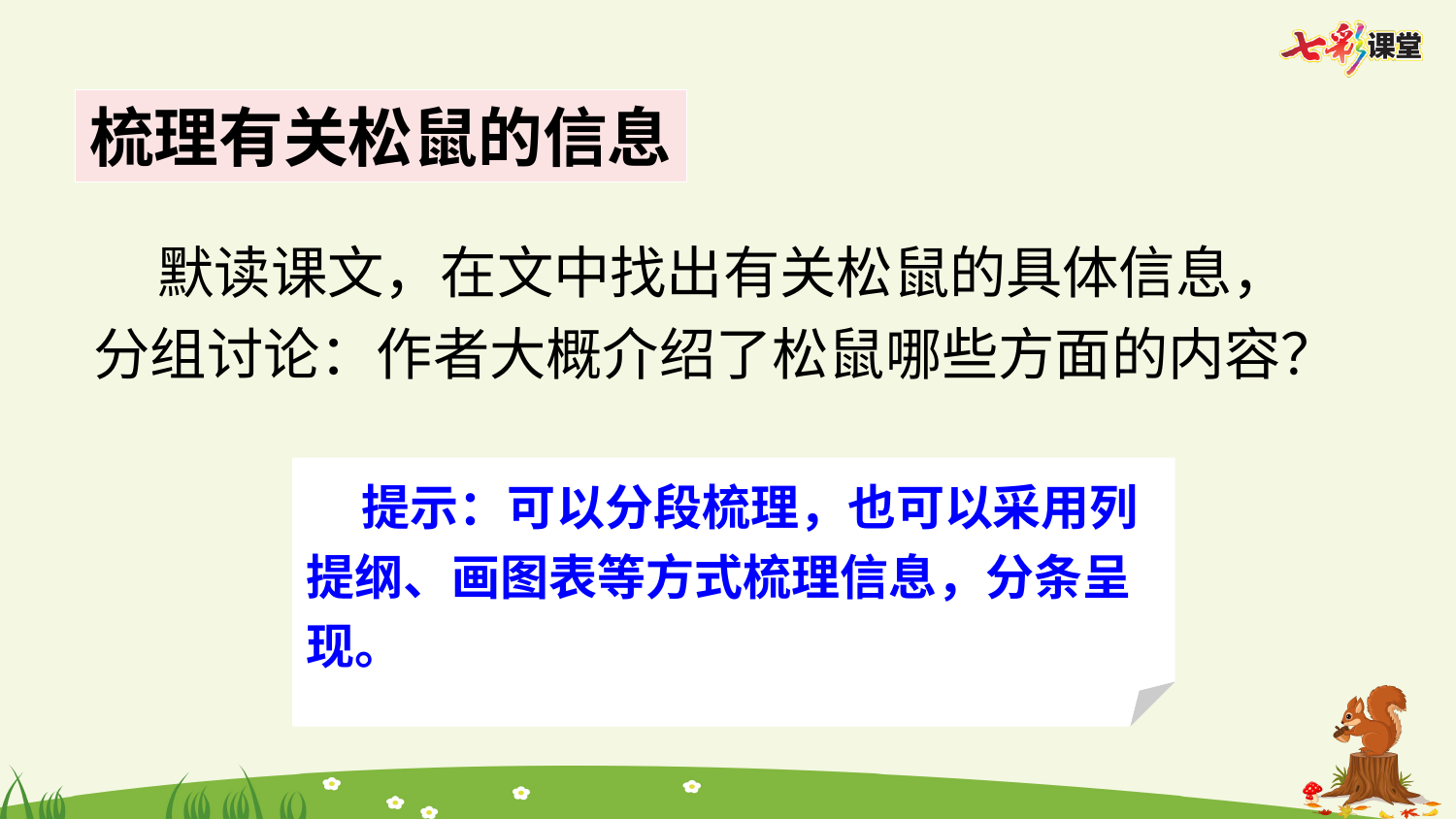

梳理有关松鼠的信息
    默读课文，在文中找出有关松鼠的具体信息，分组讨论：作者大概介绍了松鼠哪些方面的内容？
    提示：可以分段梳理，也可以采用列提纲、画图表等方式梳理信息，分条呈现。